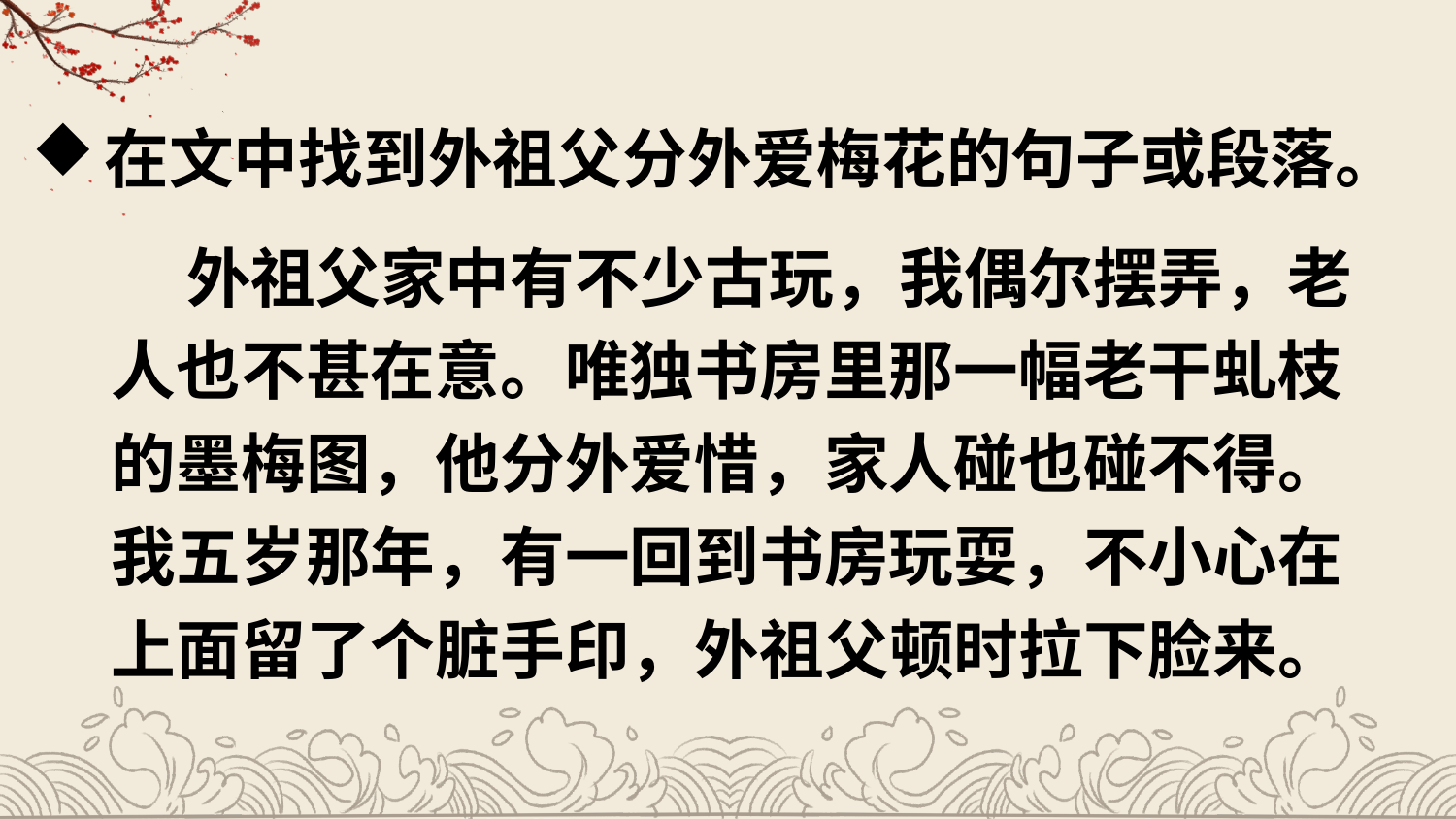

在文中找到外祖父分外爱梅花的句子或段落。
    外祖父家中有不少古玩，我偶尔摆弄，老人也不甚在意。唯独书房里那一幅老干虬枝的墨梅图，他分外爱惜，家人碰也碰不得。我五岁那年，有一回到书房玩耍，不小心在上面留了个脏手印，外祖父顿时拉下脸来。